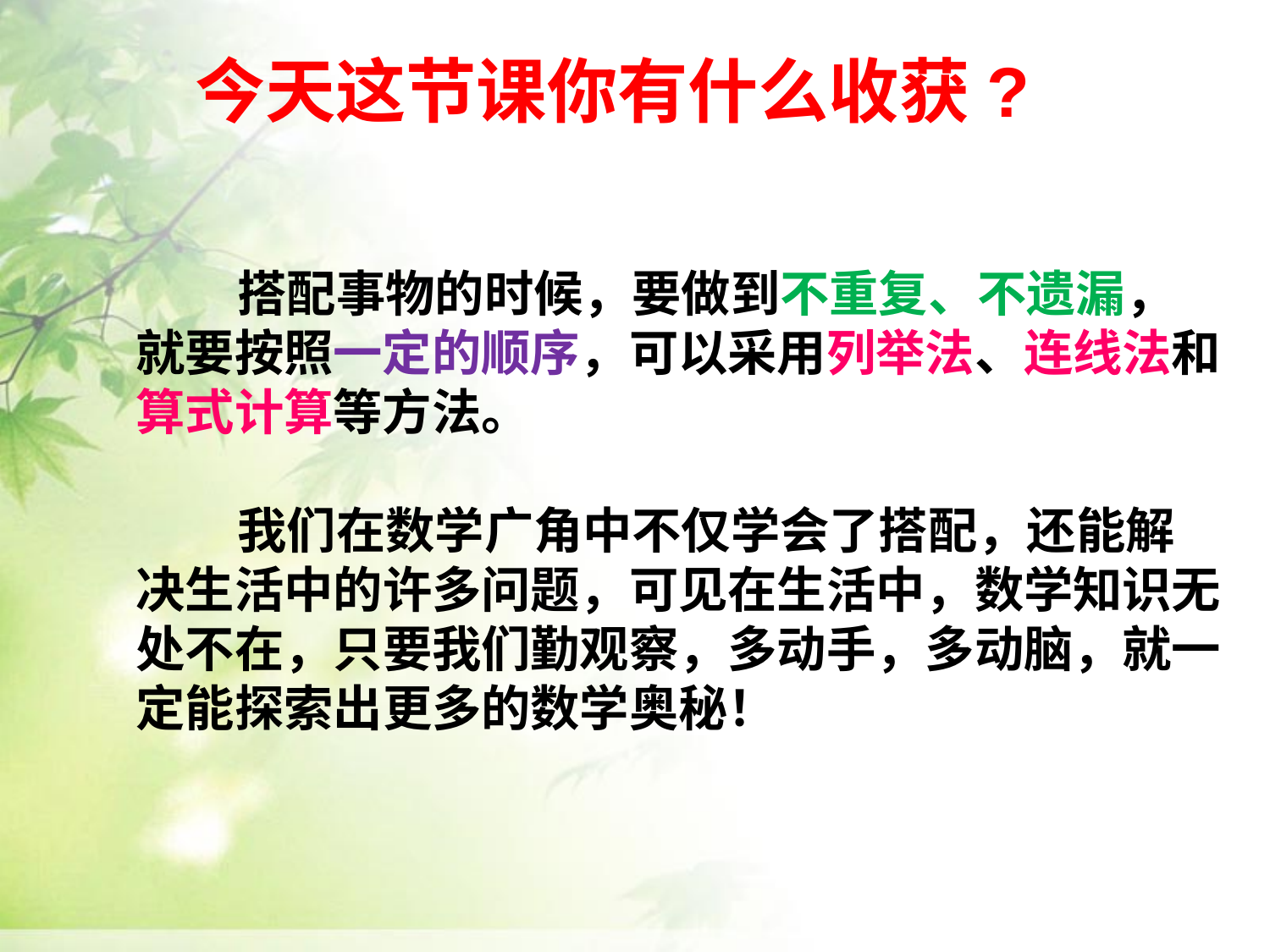

今天这节课你有什么收获?

        搭配事物的时候，要做到不重复、不遗漏，
就要按照一定的顺序，可以采用列举法、连线法和
算式计算等方法。

        我们在数学广角中不仅学会了搭配，还能解
决生活中的许多问题，可见在生活中，数学知识无
处不在，只要我们勤观察，多动手，多动脑，就一
定能探索出更多的数学奥秘！